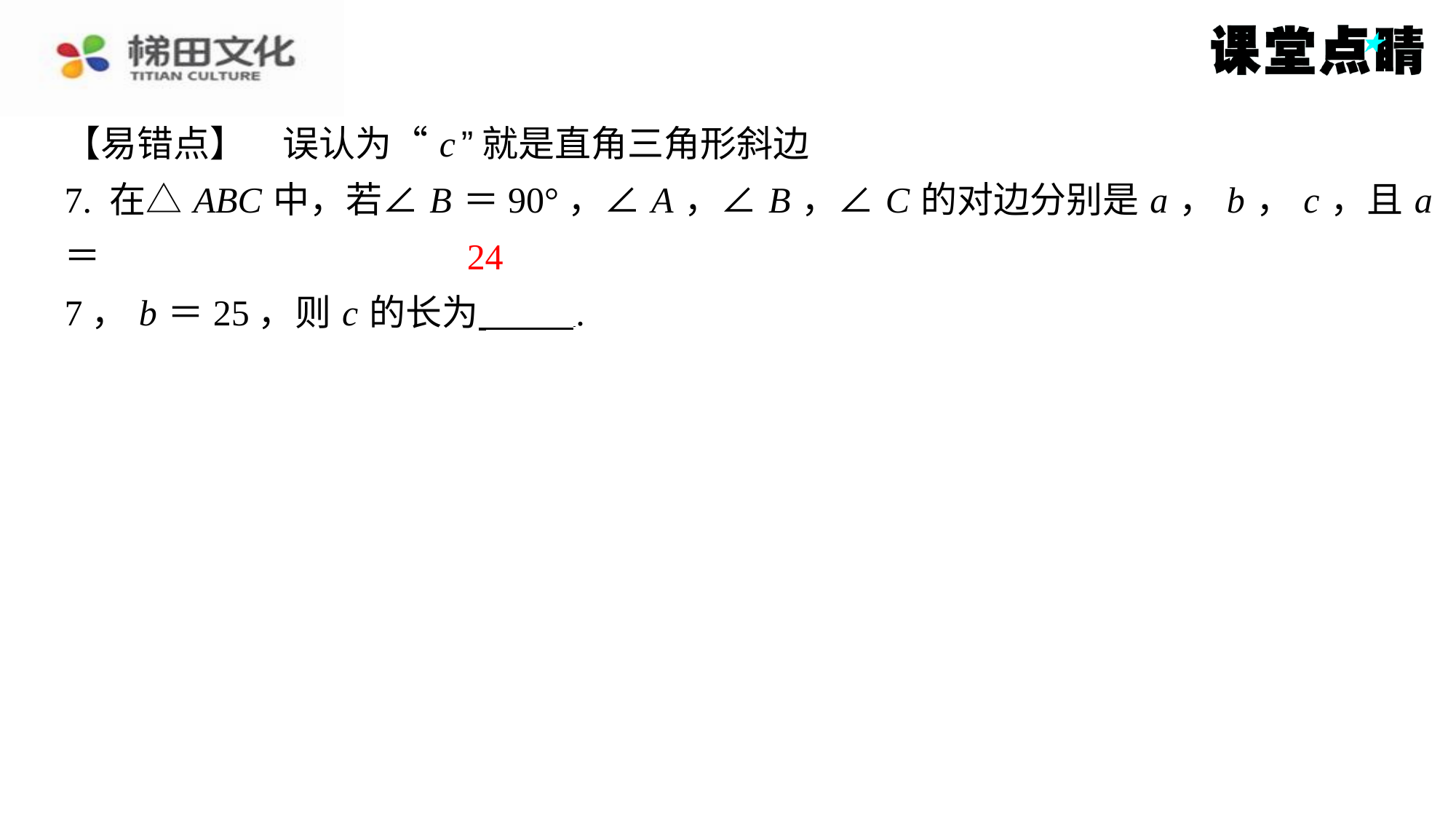

【易错点】　误认为“ c ”就是直角三角形斜边
7. 在△ ABC 中，若∠ B ＝90°，∠ A ，∠ B ，∠ C 的对边分别是 a ， b ， c ，且 a ＝
7， b ＝25，则 c 的长为               ⁠.
24